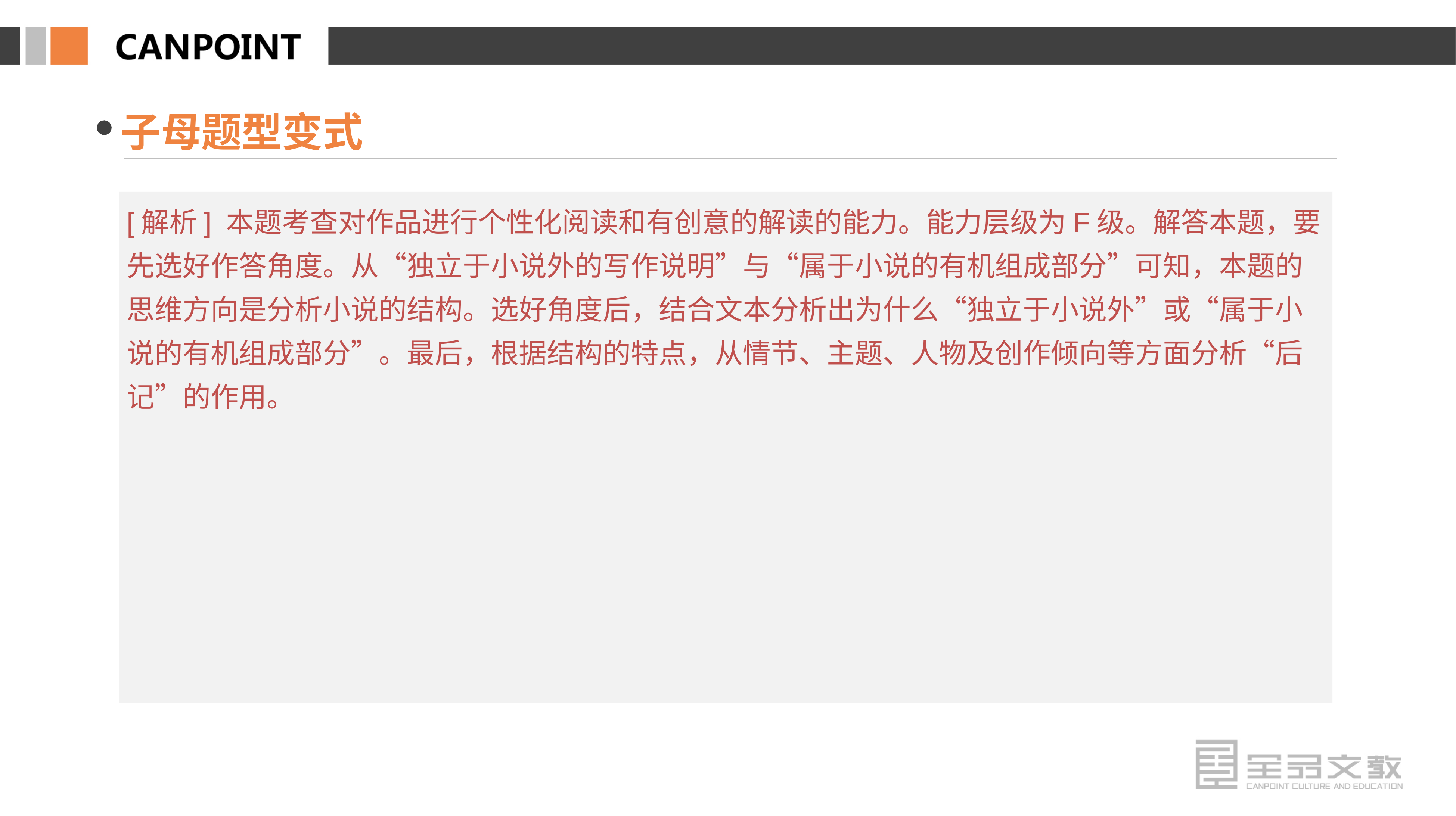

子母题型变式

[解析] 本题考查对作品进行个性化阅读和有创意的解读的能力。能力层级为F级。解答本题，要先选好作答角度。从“独立于小说外的写作说明”与“属于小说的有机组成部分”可知，本题的思维方向是分析小说的结构。选好角度后，结合文本分析出为什么“独立于小说外”或“属于小说的有机组成部分”。最后，根据结构的特点，从情节、主题、人物及创作倾向等方面分析“后记”的作用。